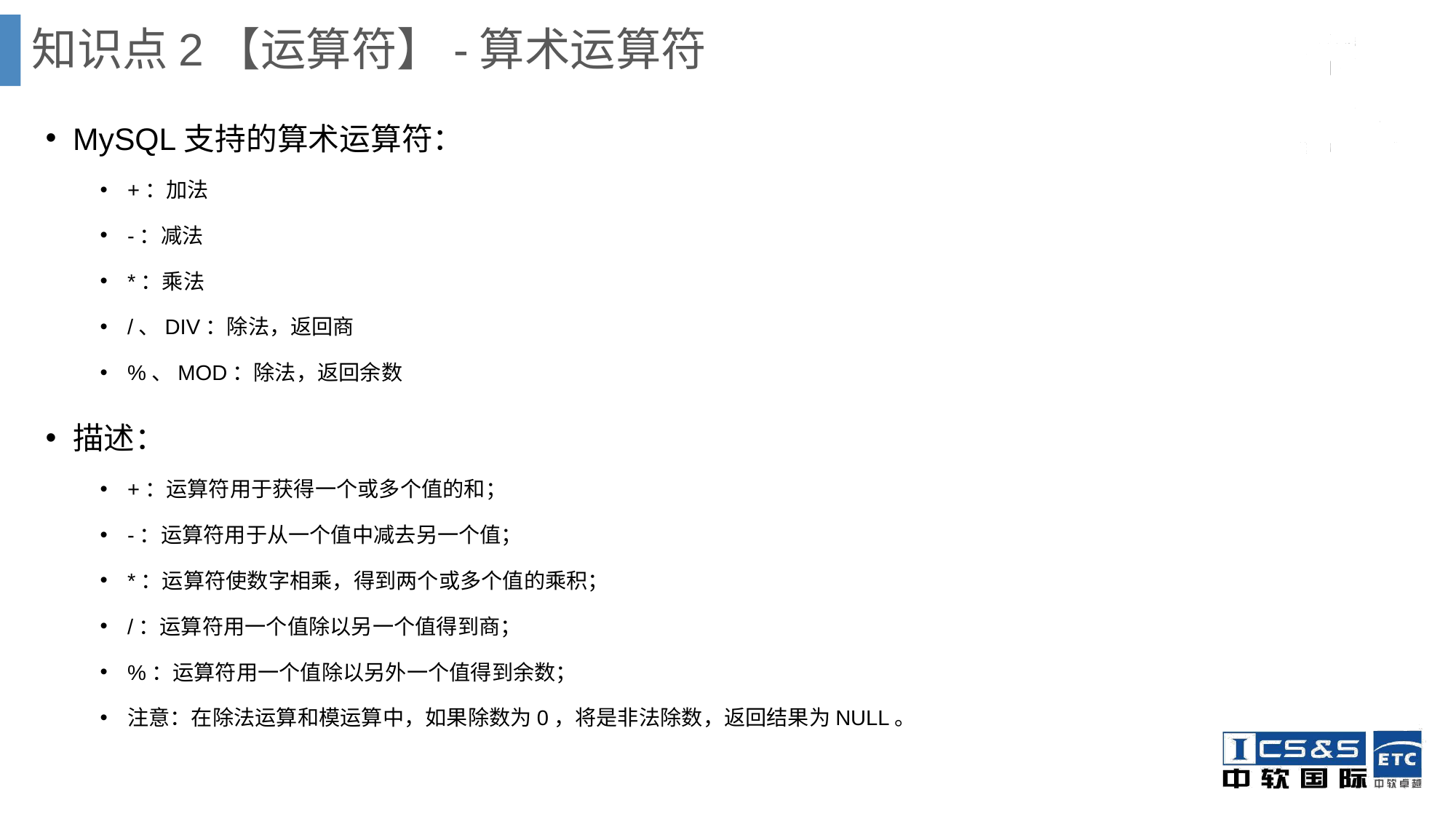

知识点2【运算符】-算术运算符
MySQL支持的算术运算符：
+：加法
-：减法
*：乘法
/、DIV：除法，返回商
%、MOD：除法，返回余数
描述：
+：运算符用于获得一个或多个值的和；
-：运算符用于从一个值中减去另一个值；
*：运算符使数字相乘，得到两个或多个值的乘积；
/：运算符用一个值除以另一个值得到商；
%：运算符用一个值除以另外一个值得到余数；
注意：在除法运算和模运算中，如果除数为0，将是非法除数，返回结果为NULL。